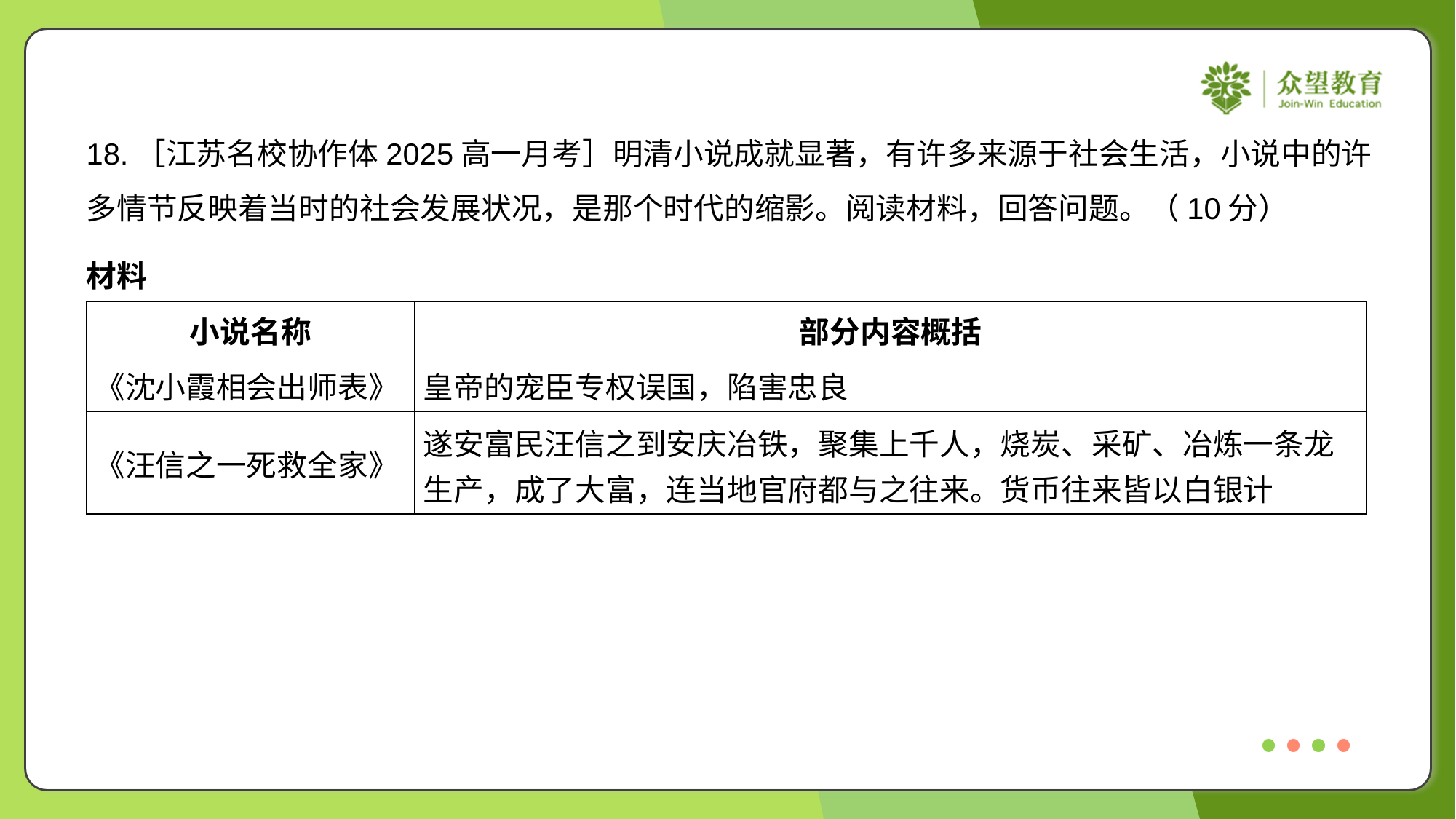

18.［江苏名校协作体2025高一月考］明清小说成就显著，有许多来源于社会生活，小说中的许
多情节反映着当时的社会发展状况，是那个时代的缩影。阅读材料，回答问题。（10分）
材料
| 小说名称 | 部分内容概括 |
| --- | --- |
| 《沈小霞相会出师表》 | 皇帝的宠臣专权误国，陷害忠良 |
| 《汪信之一死救全家》 | 遂安富民汪信之到安庆冶铁，聚集上千人，烧炭、采矿、冶炼一条龙 生产，成了大富，连当地官府都与之往来。货币往来皆以白银计 |